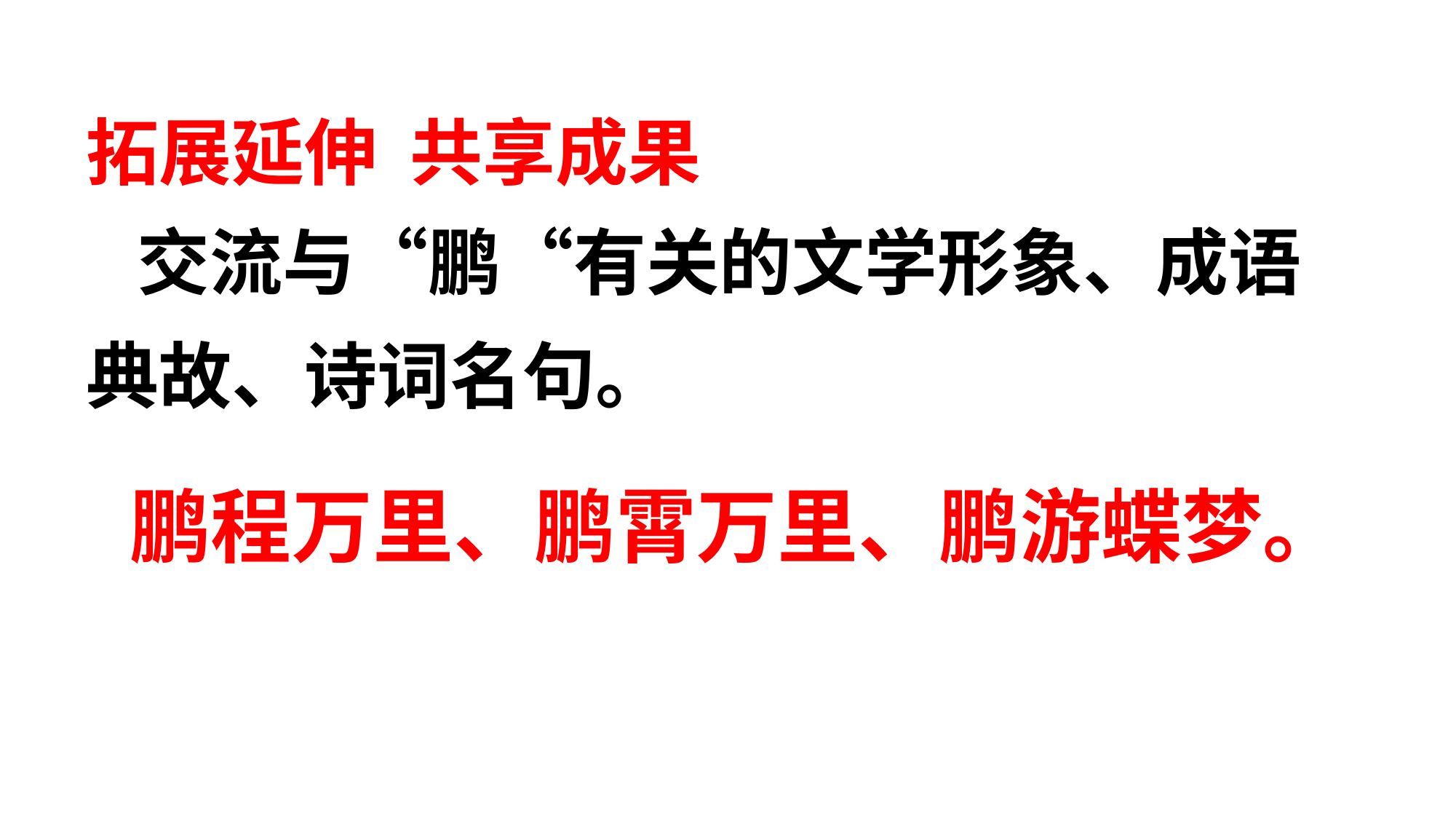

拓展延伸  共享成果
  交流与“鹏“有关的文学形象、成语典故、诗词名句。
鹏程万里、鹏霄万里、鹏游蝶梦。